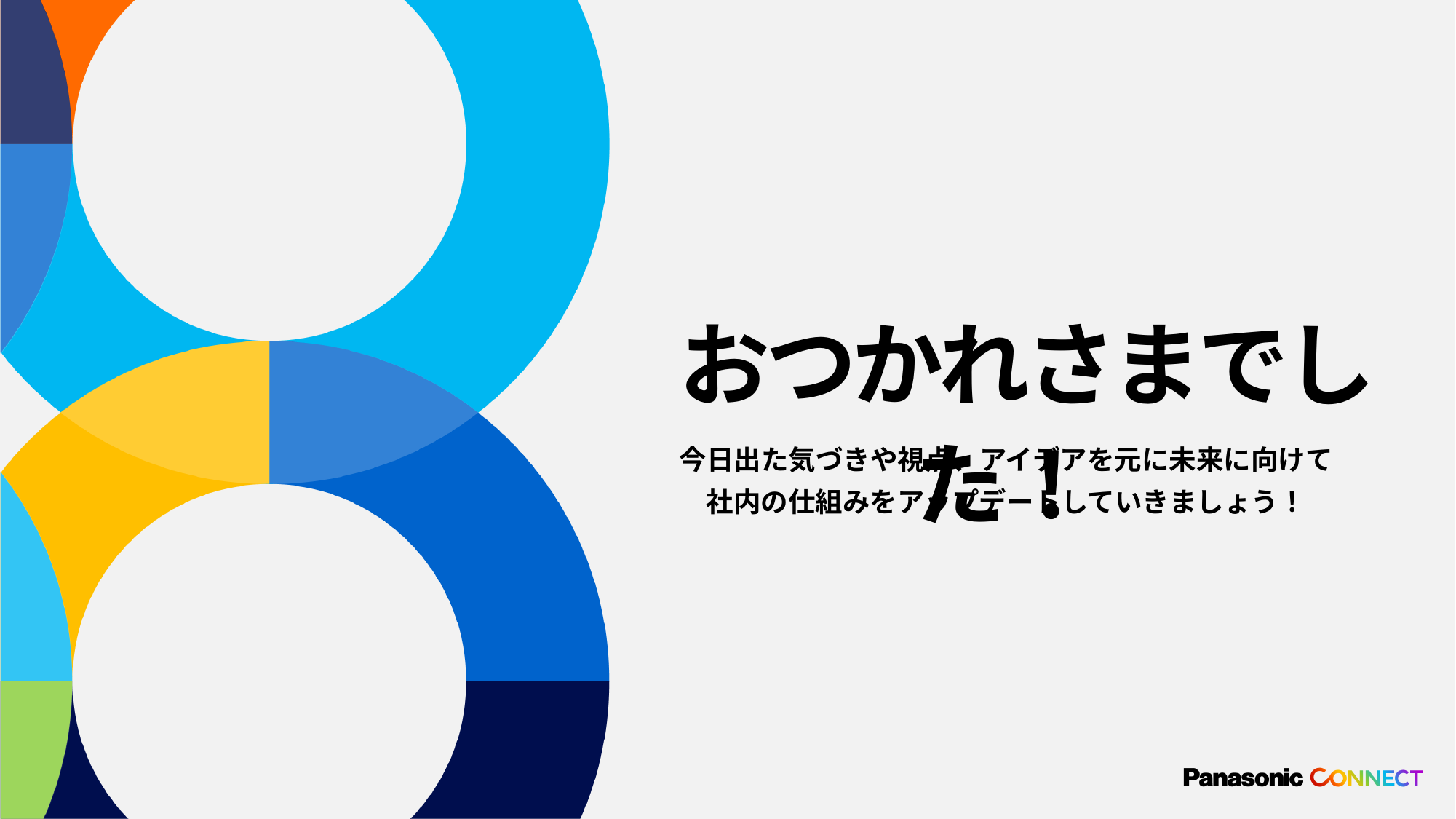

おつかれさまでした！
今日出た気づきや視点、アイデアを元に未来に向けて
社内の仕組みをアップデートしていきましょう！